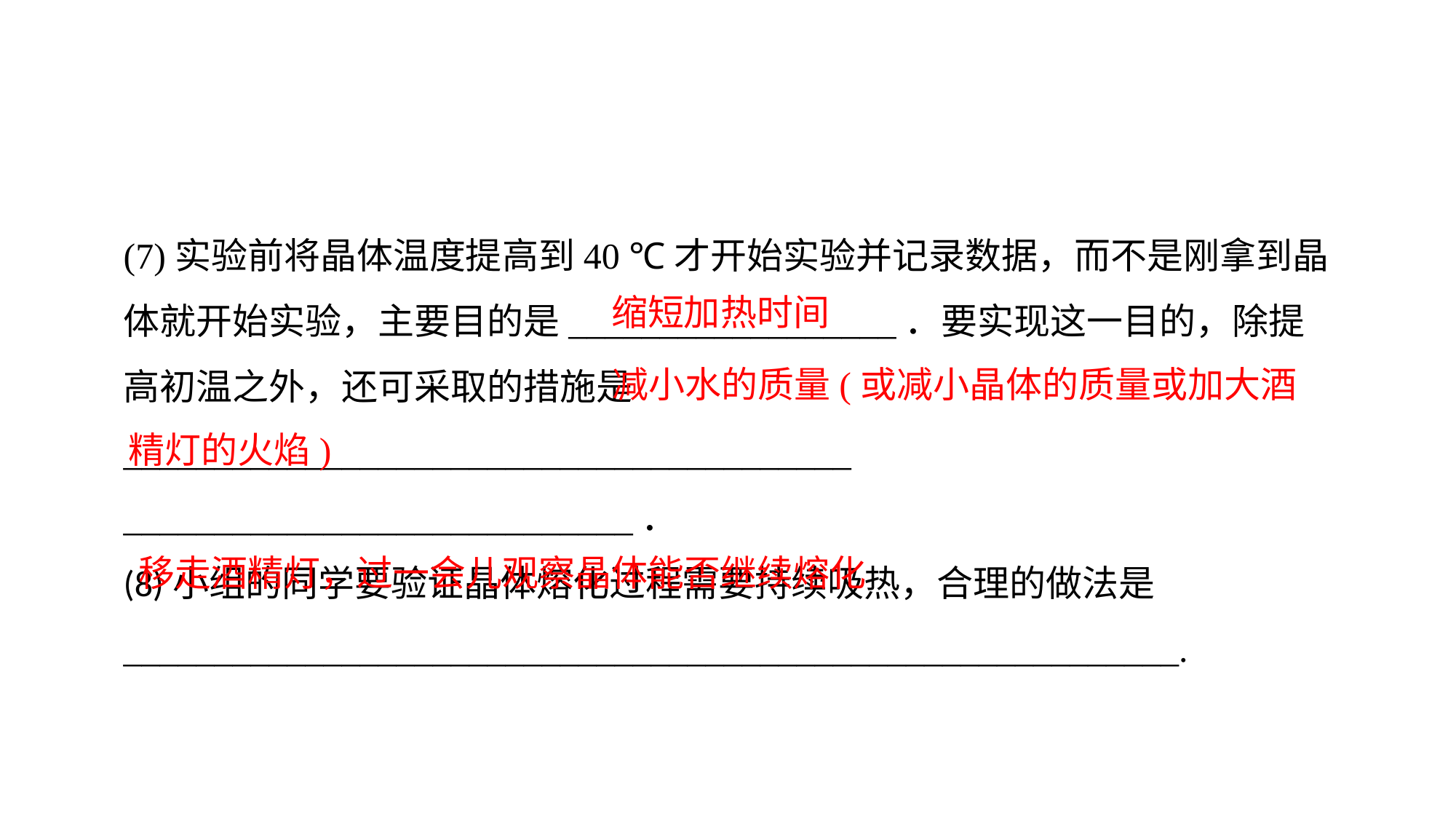

(7)实验前将晶体温度提高到40 ℃才开始实验并记录数据，而不是刚拿到晶体就开始实验，主要目的是__________________．要实现这一目的，除提高初温之外，还可采取的措施是________________________________________
____________________________．(8)小组的同学要验证晶体熔化过程需要持续吸热，合理的做法是__________________________________________________________.
缩短加热时间
                                                          减小水的质量(或减小晶体的质量或加大酒精灯的火焰)
移走酒精灯，过一会儿观察晶体能否继续熔化